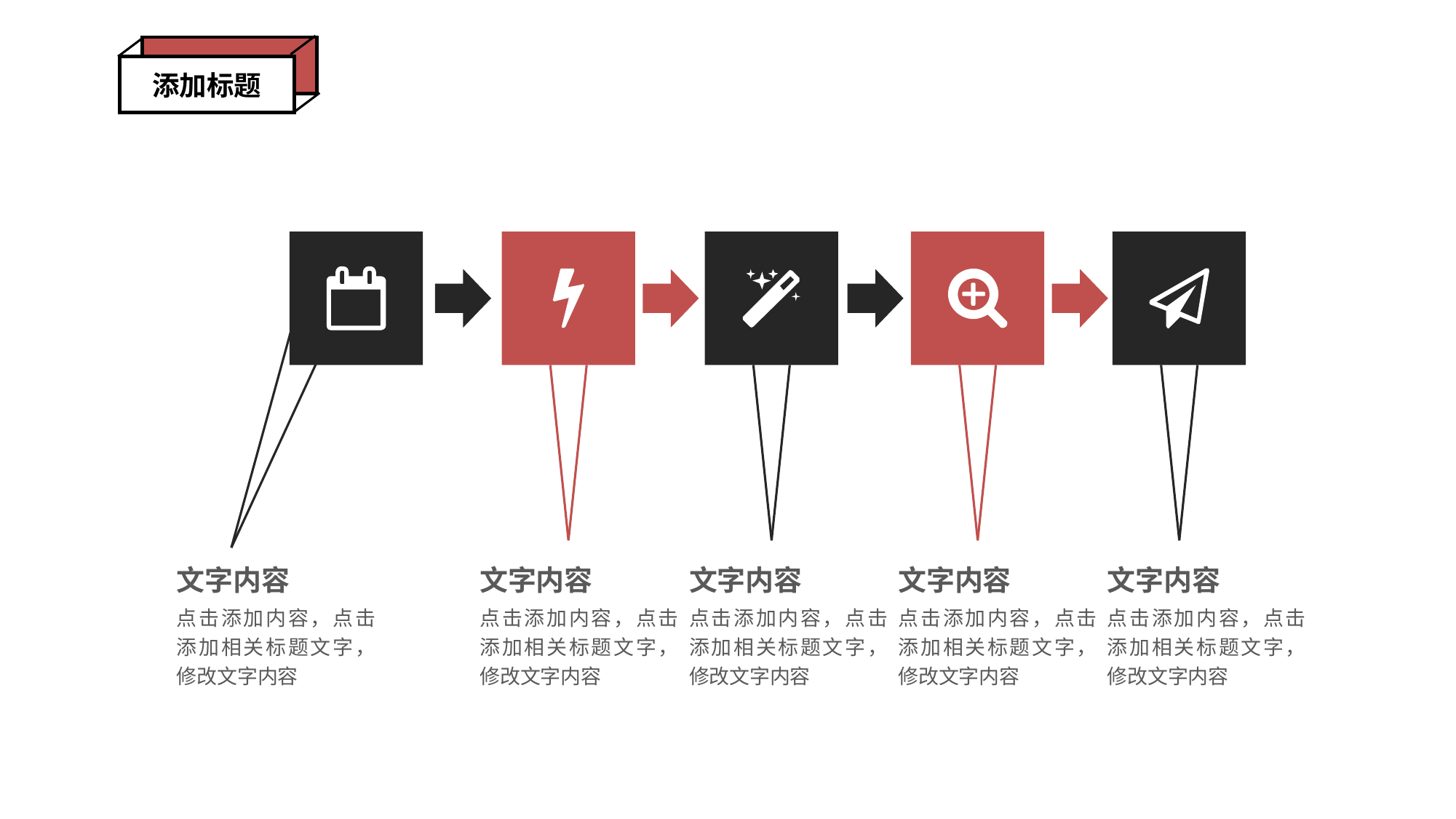

添加标题

文字内容
文字内容
文字内容
文字内容
文字内容
点击添加内容，点击添加相关标题文字，修改文字内容
点击添加内容，点击添加相关标题文字，修改文字内容
点击添加内容，点击添加相关标题文字，修改文字内容
点击添加内容，点击添加相关标题文字，修改文字内容
点击添加内容，点击添加相关标题文字，修改文字内容